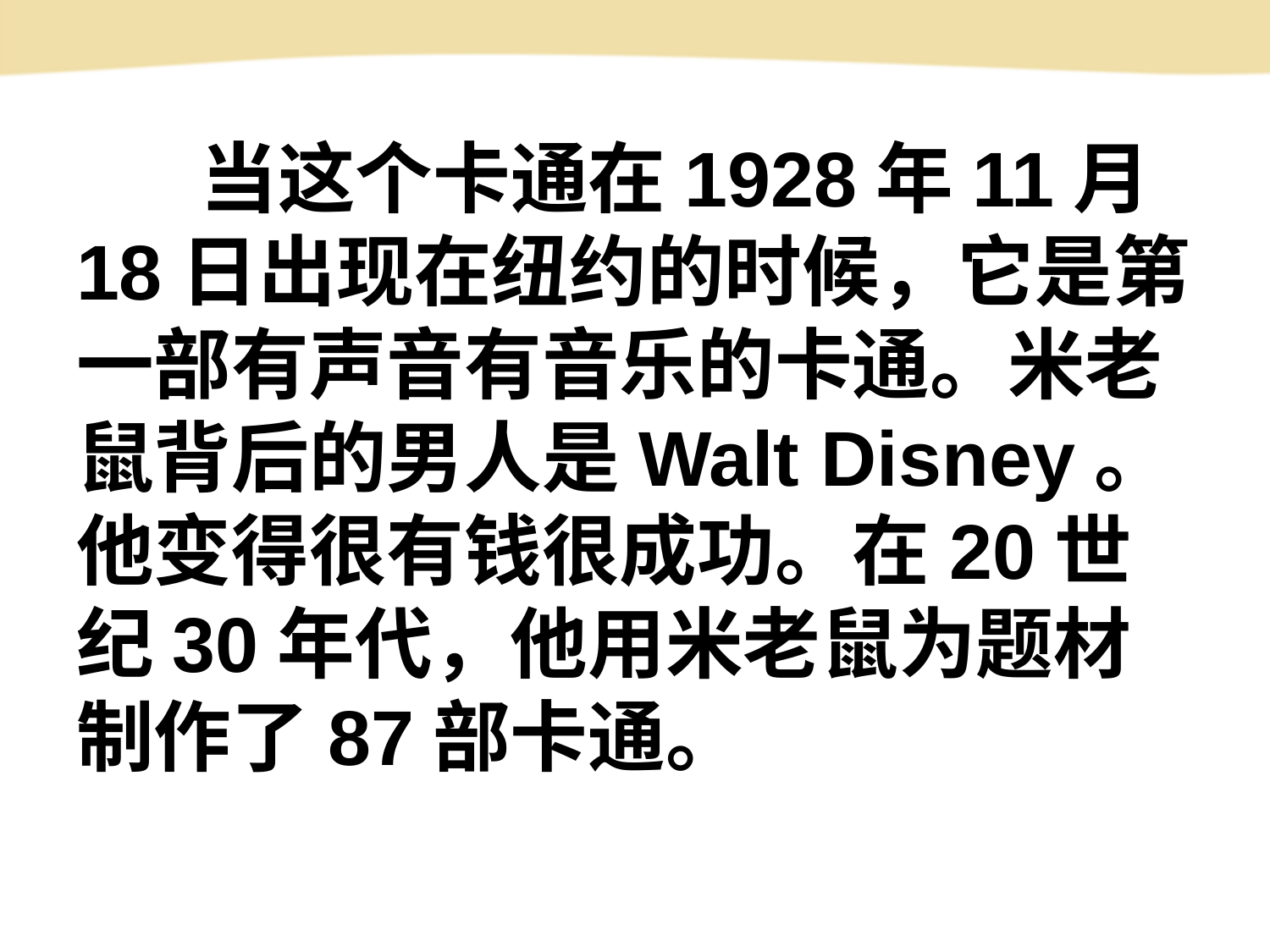

# 当这个卡通在1928年11月18日出现在纽约的时候，它是第一部有声音有音乐的卡通。米老鼠背后的男人是Walt Disney。他变得很有钱很成功。在20世纪30年代，他用米老鼠为题材制作了87部卡通。